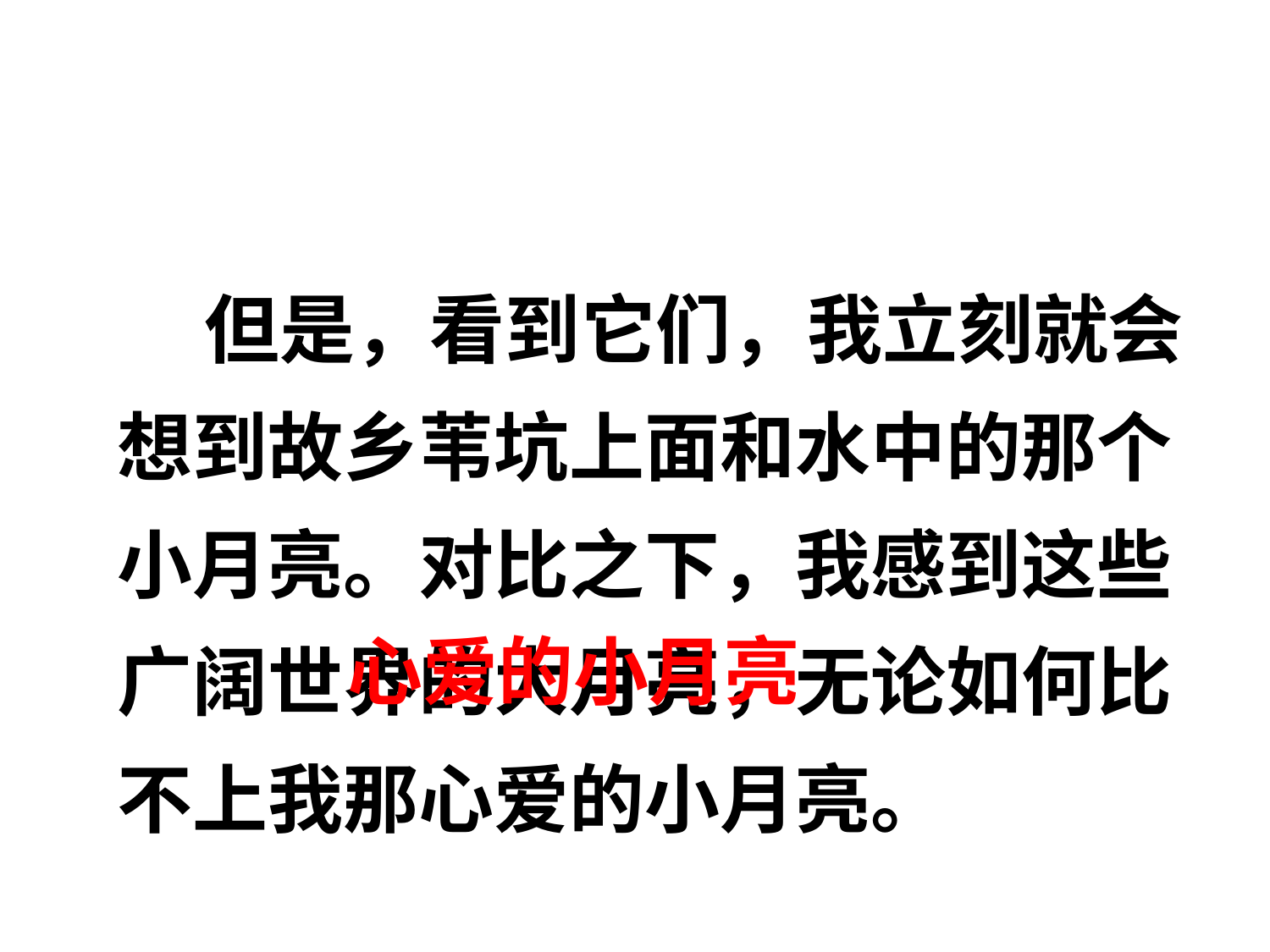

但是，看到它们，我立刻就会想到故乡苇坑上面和水中的那个小月亮。对比之下，我感到这些广阔世界的大月亮，无论如何比不上我那心爱的小月亮。
心爱的小月亮